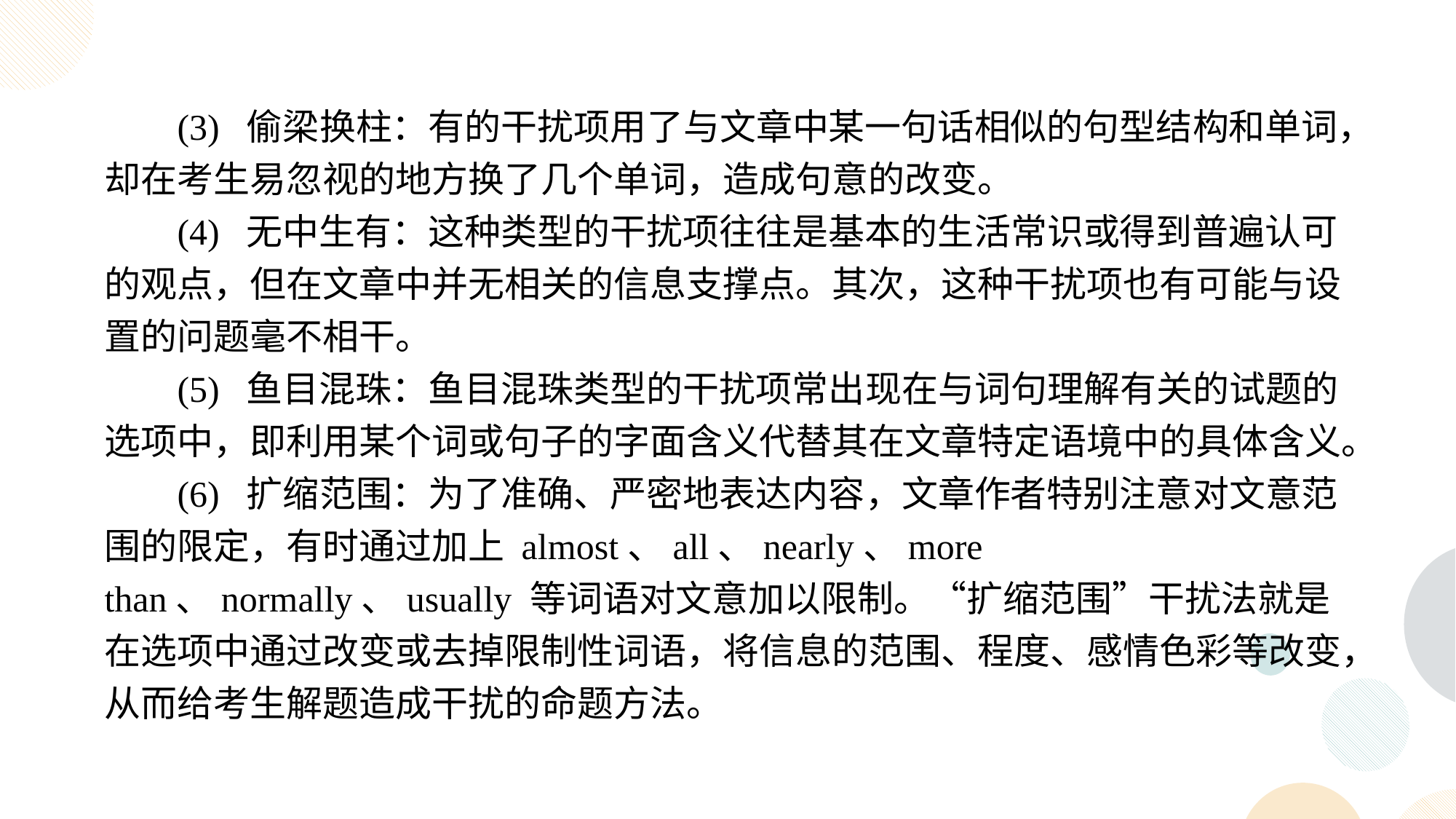

(3)  偷梁换柱：有的干扰项用了与文章中某一句话相似的句型结构和单词，却在考生易忽视的地方换了几个单词，造成句意的改变。
(4)  无中生有：这种类型的干扰项往往是基本的生活常识或得到普遍认可的观点，但在文章中并无相关的信息支撑点。其次，这种干扰项也有可能与设置的问题毫不相干。
(5)  鱼目混珠：鱼目混珠类型的干扰项常出现在与词句理解有关的试题的选项中，即利用某个词或句子的字面含义代替其在文章特定语境中的具体含义。
(6)  扩缩范围：为了准确、严密地表达内容，文章作者特别注意对文意范围的限定，有时通过加上 almost、all、nearly、more than、normally、usually 等词语对文意加以限制。“扩缩范围”干扰法就是在选项中通过改变或去掉限制性词语，将信息的范围、程度、感情色彩等改变，从而给考生解题造成干扰的命题方法。